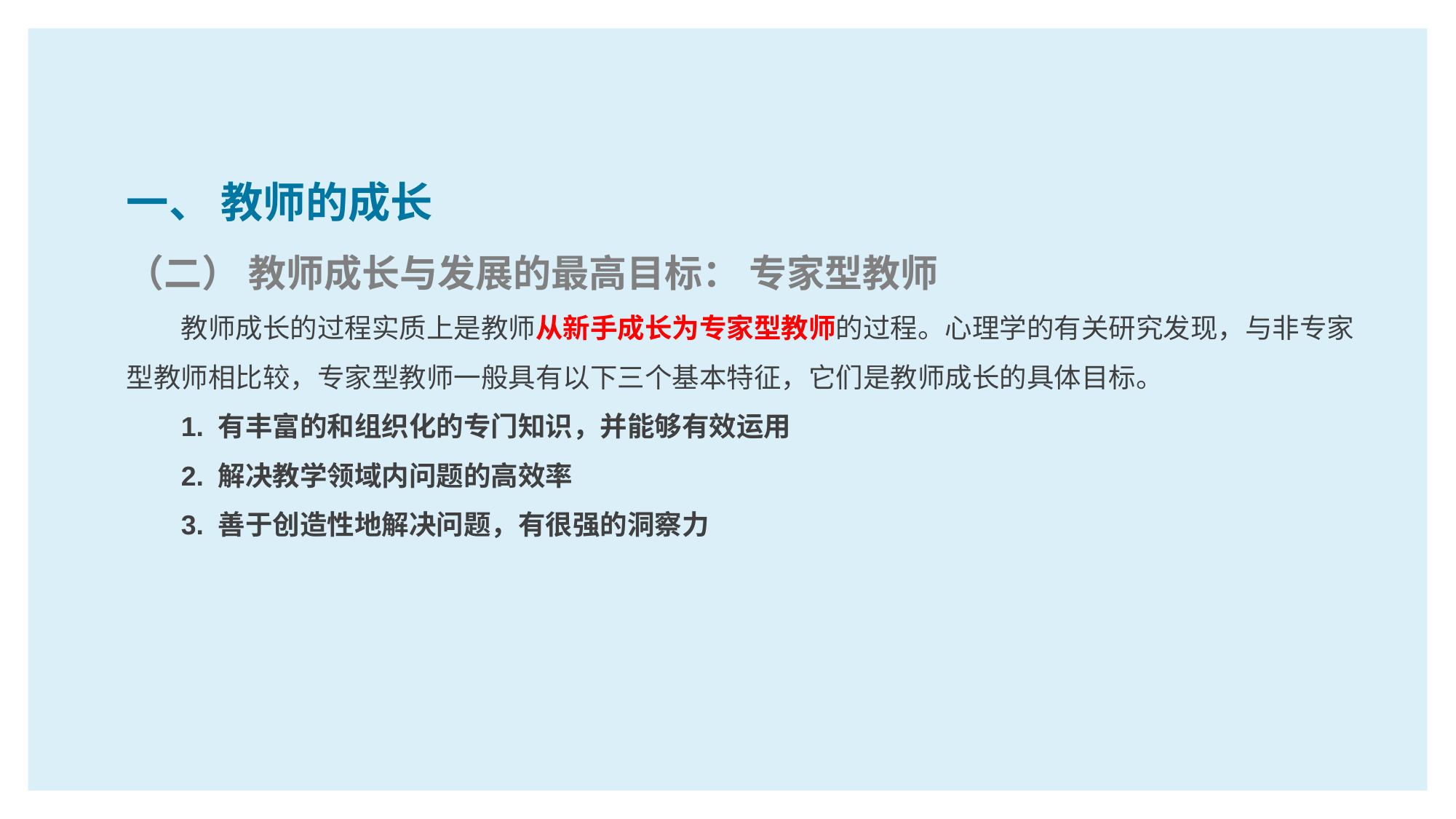

一、 教师的成长
（二） 教师成长与发展的最高目标： 专家型教师
教师成长的过程实质上是教师从新手成长为专家型教师的过程。心理学的有关研究发现，与非专家型教师相比较，专家型教师一般具有以下三个基本特征，它们是教师成长的具体目标。
1. 有丰富的和组织化的专门知识，并能够有效运用
2. 解决教学领域内问题的高效率
3. 善于创造性地解决问题，有很强的洞察力